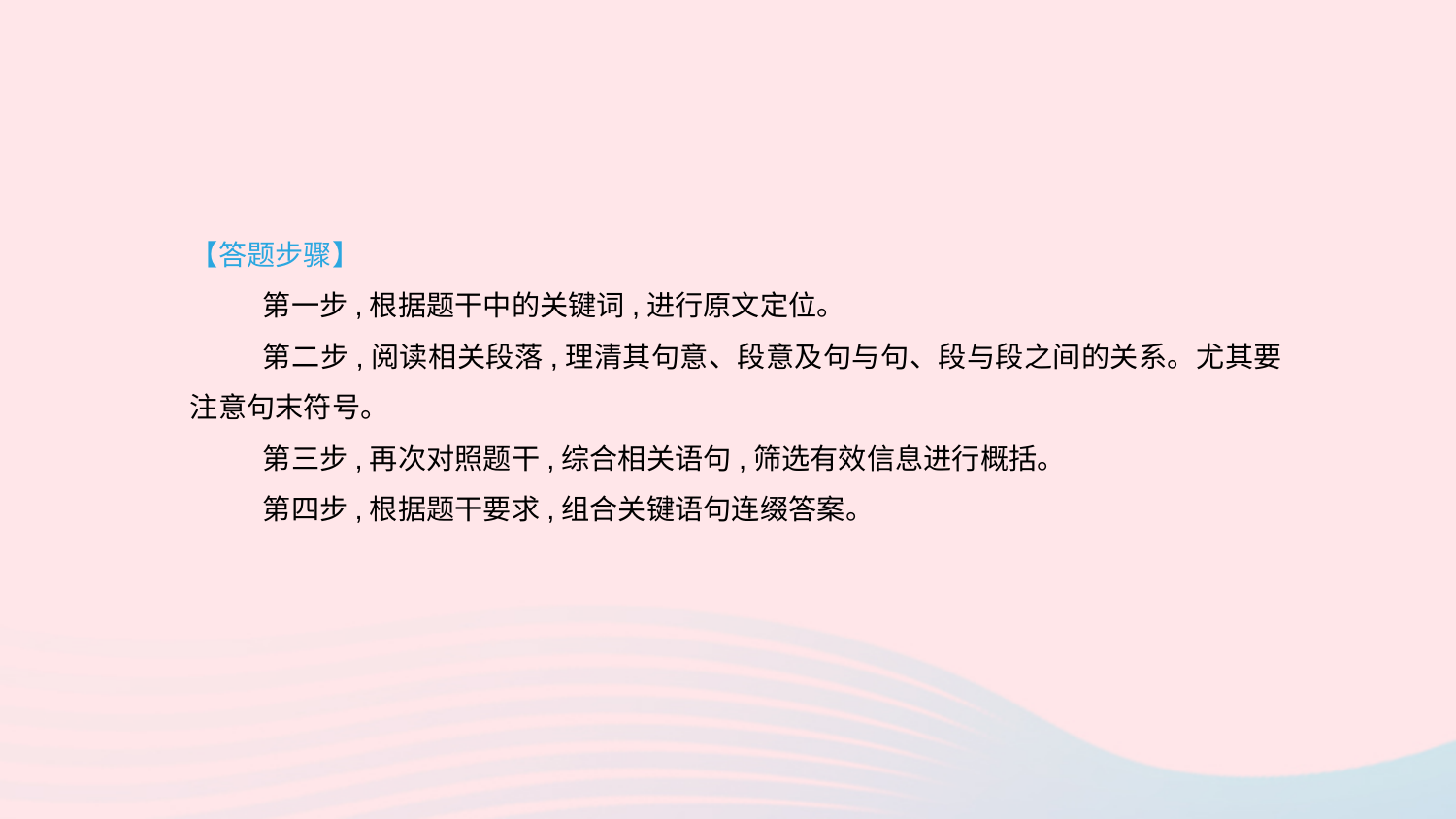

【答题步骤】
第一步,根据题干中的关键词,进行原文定位。
第二步,阅读相关段落,理清其句意、段意及句与句、段与段之间的关系。尤其要注意句末符号。
第三步,再次对照题干,综合相关语句,筛选有效信息进行概括。
第四步,根据题干要求,组合关键语句连缀答案。